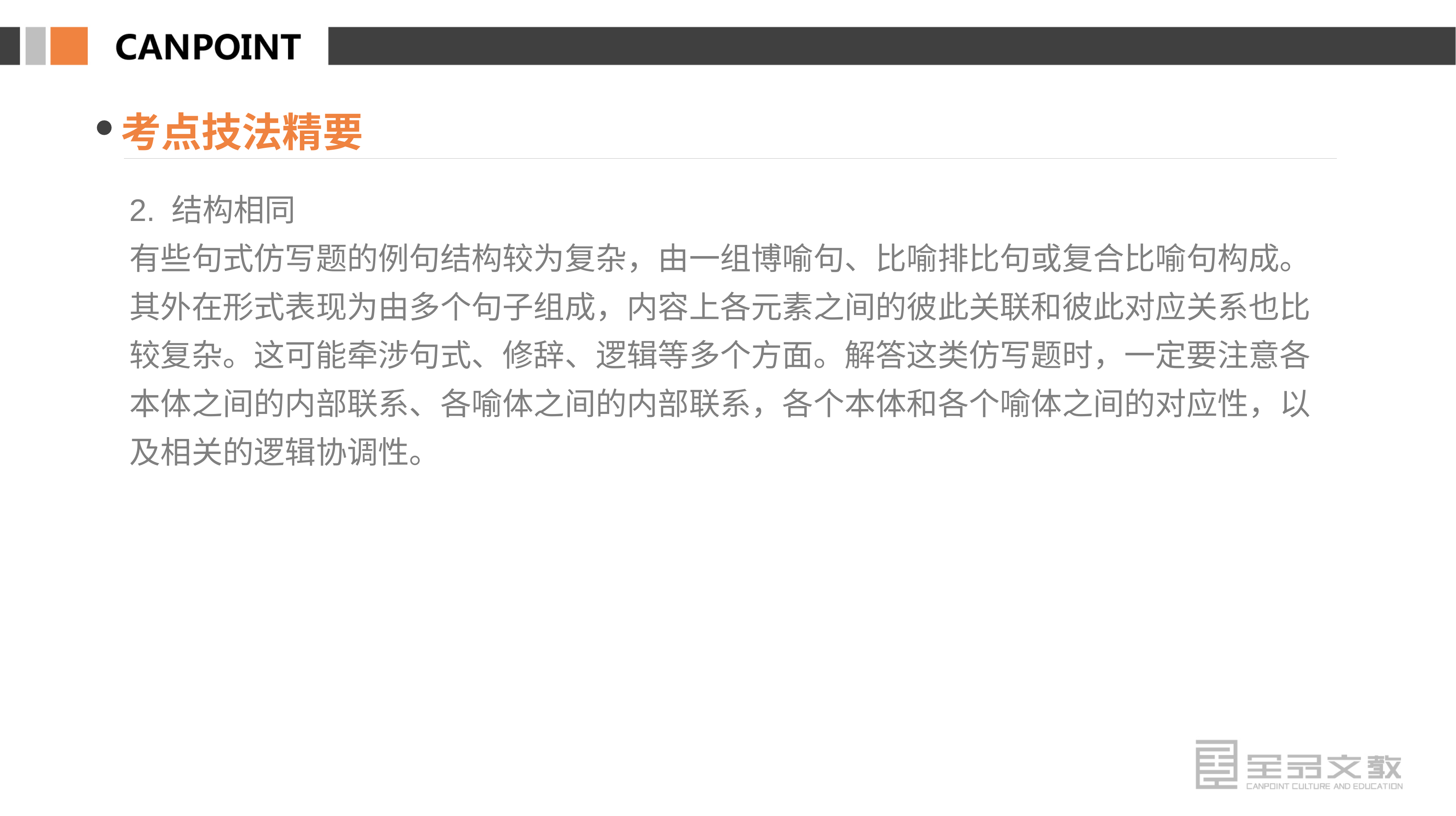

考点技法精要

2. 结构相同
有些句式仿写题的例句结构较为复杂，由一组博喻句、比喻排比句或复合比喻句构成。其外在形式表现为由多个句子组成，内容上各元素之间的彼此关联和彼此对应关系也比较复杂。这可能牵涉句式、修辞、逻辑等多个方面。解答这类仿写题时，一定要注意各本体之间的内部联系、各喻体之间的内部联系，各个本体和各个喻体之间的对应性，以及相关的逻辑协调性。